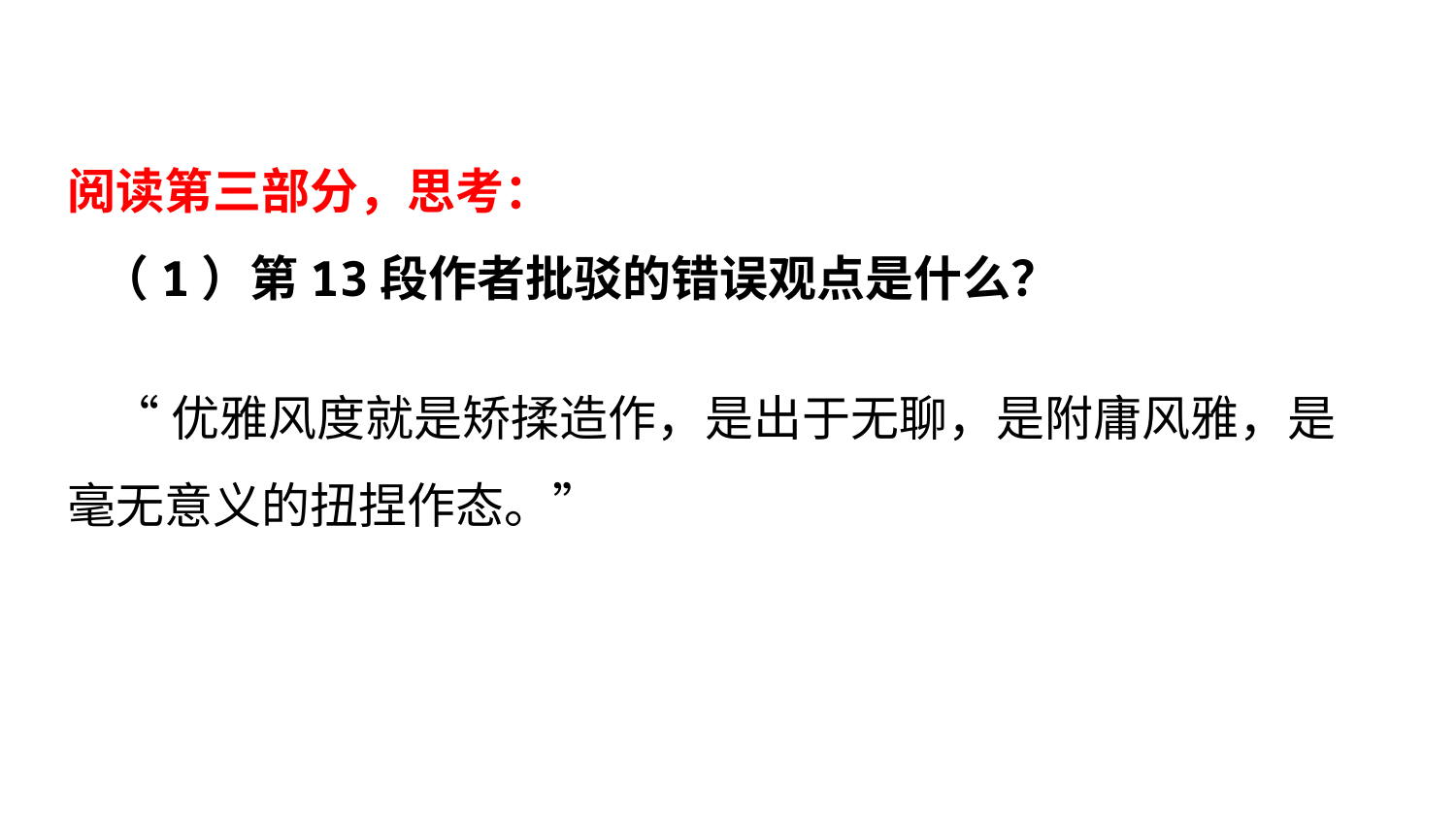

阅读第三部分，思考：
  （1）第13段作者批驳的错误观点是什么？
    “优雅风度就是矫揉造作，是出于无聊，是附庸风雅，是毫无意义的扭捏作态。”